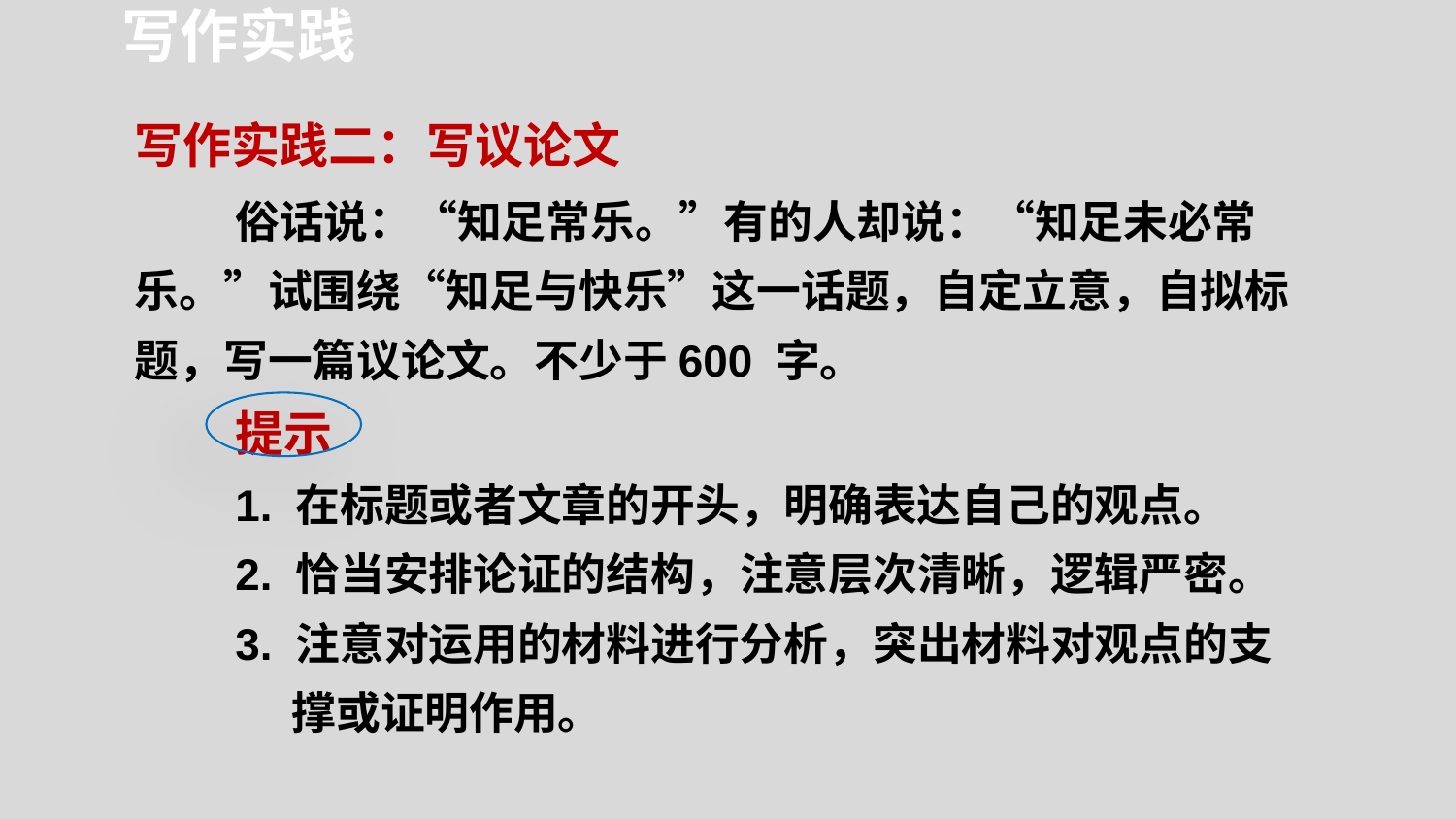

写作实践
写作实践二：写议论文
俗话说：“知足常乐。”有的人却说：“知足未必常乐。”试围绕“知足与快乐”这一话题，自定立意，自拟标题，写一篇议论文。不少于600 字。
提示
1. 在标题或者文章的开头，明确表达自己的观点。
2. 恰当安排论证的结构，注意层次清晰，逻辑严密。
3. 注意对运用的材料进行分析，突出材料对观点的支撑或证明作用。